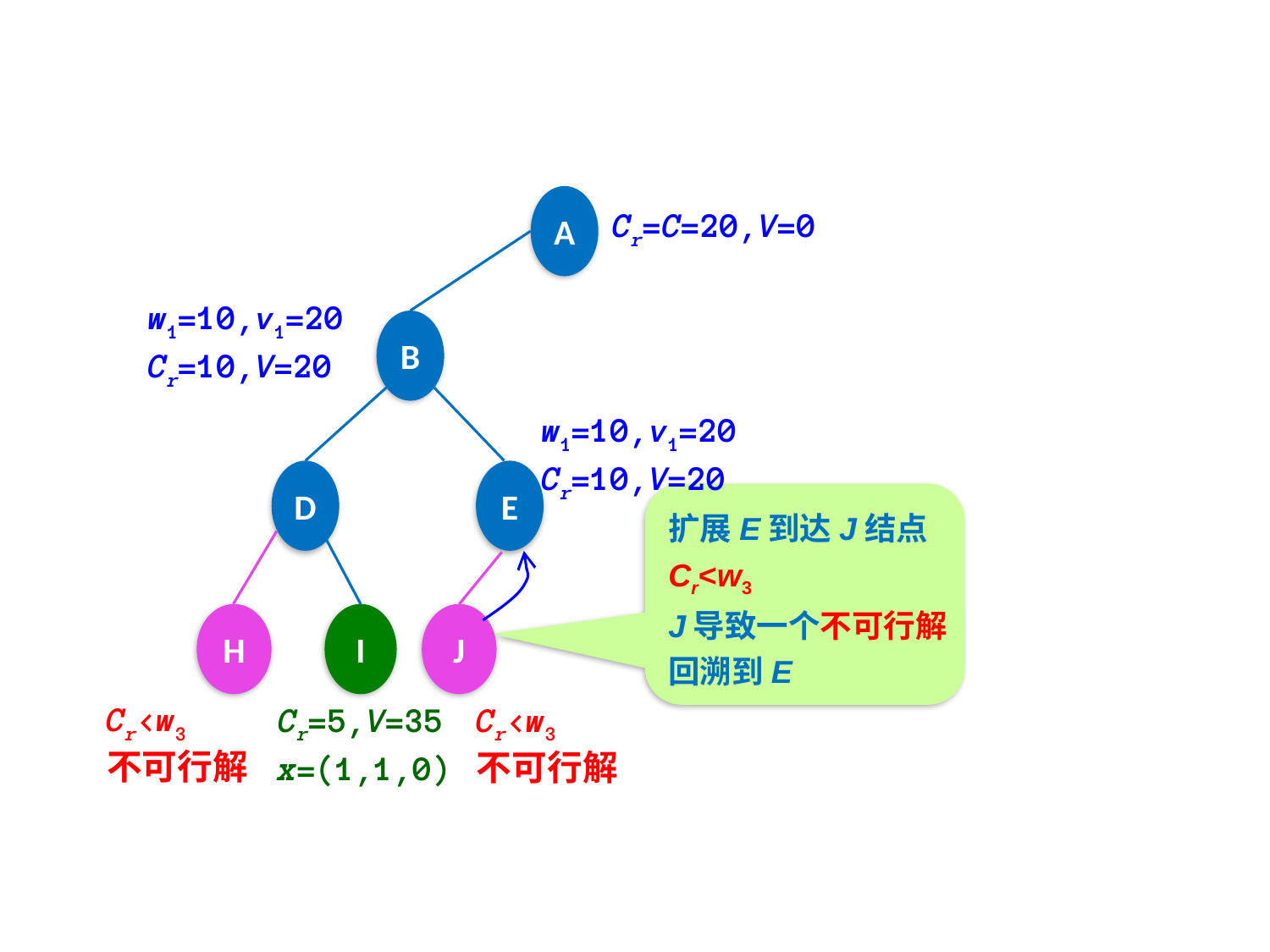

A
Cr=C=20,V=0
w1=10,v1=20
Cr=10,V=20
B
w1=10,v1=20
Cr=10,V=20
D
E
扩展E到达J结点
Cr<w3
J导致一个不可行解
回溯到E

H
I
J
Cr<w3
不可行解
Cr=5,V=35
x=(1,1,0)
Cr<w3
不可行解